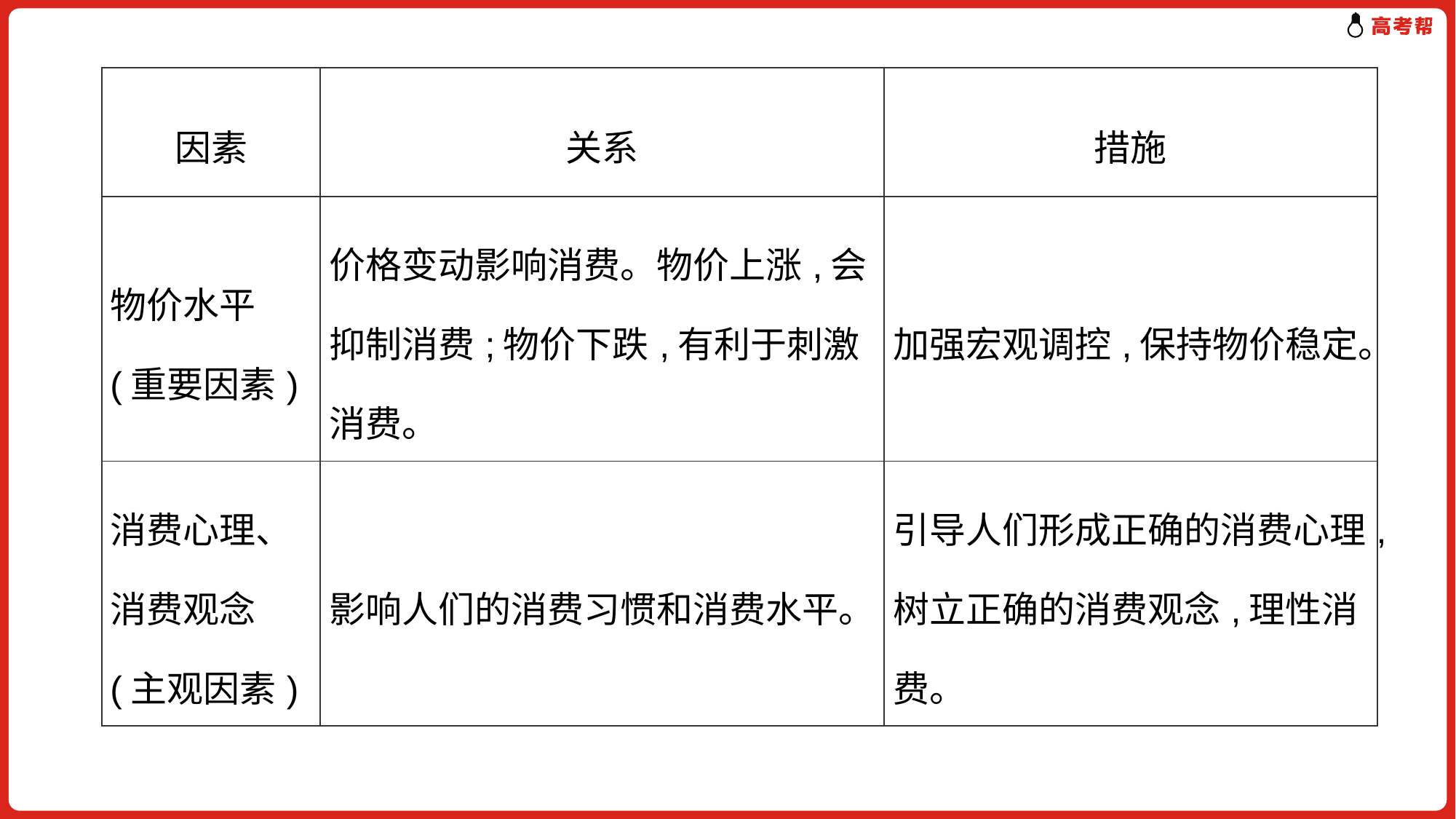

| 因素 | 关系 | 措施 |
| --- | --- | --- |
| 物价水平(重要因素) | 价格变动影响消费。物价上涨,会抑制消费;物价下跌,有利于刺激消费。 | 加强宏观调控,保持物价稳定。 |
| --- | --- | --- |
| 消费心理、消费观念(主观因素) | 影响人们的消费习惯和消费水平。 | 引导人们形成正确的消费心理,树立正确的消费观念,理性消费。 |